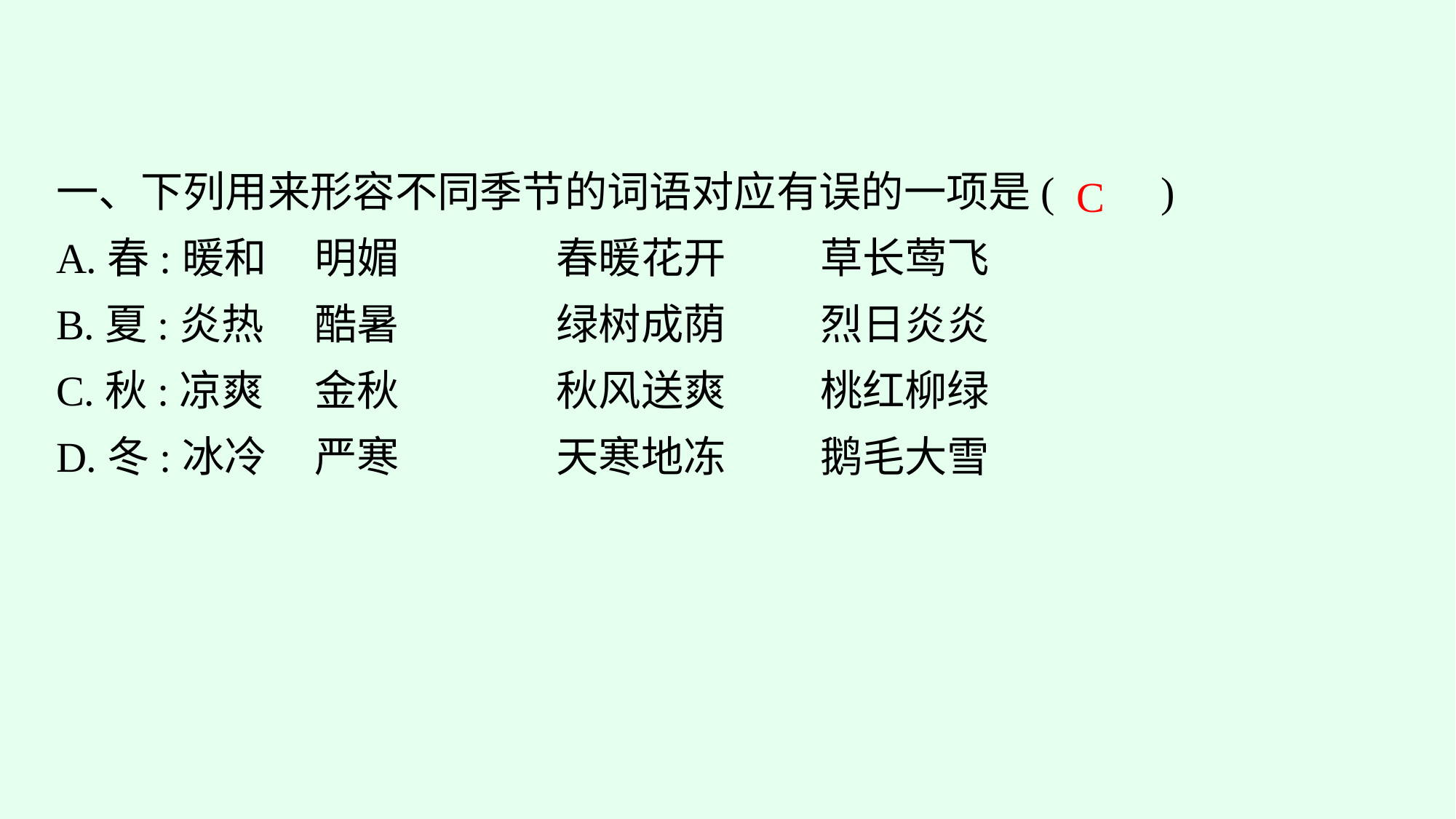

一、下列用来形容不同季节的词语对应有误的一项是(　　)
A.春:暖和　	明媚　　	春暖花开　　	草长莺飞
B.夏:炎热	酷暑		绿树成荫	烈日炎炎
C.秋:凉爽	金秋		秋风送爽	桃红柳绿
D.冬:冰冷	严寒		天寒地冻	鹅毛大雪
C